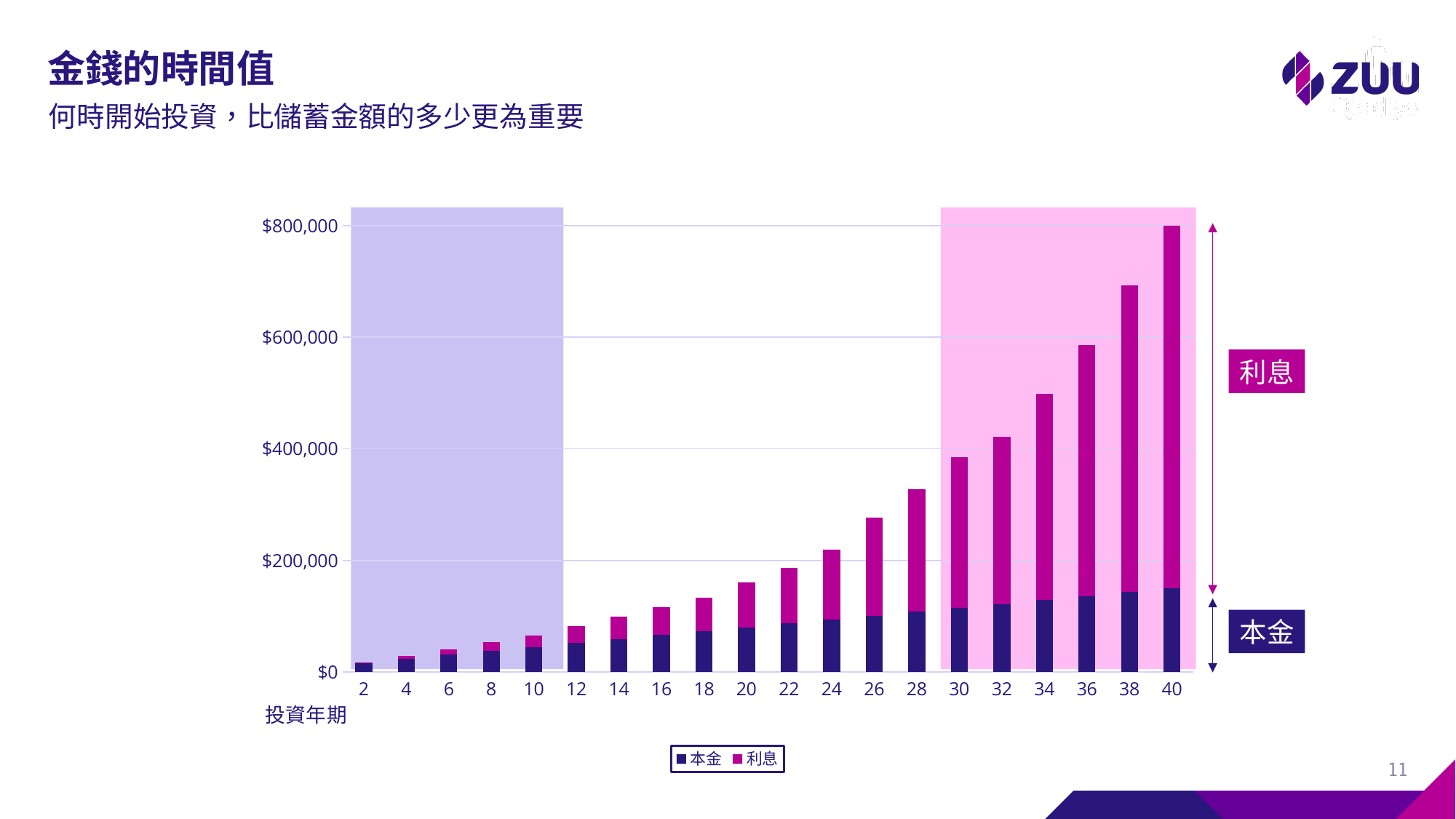

# 金錢的時間值
何時開始投資，比儲蓄金額的多少更為重要

### Chart

| Category | 本金 | 利息 |
|---|---|---|
| 2 | 17000.0 | 500.0 |
| 4 | 24000.0 | 5000.0 |
| 6 | 31000.0 | 10000.0 |
| 8 | 38000.0 | 15000.0 |
| 10 | 45000.0 | 20000.0 |
| 12 | 52000.0 | 30000.0 |
| 14 | 59000.0 | 40000.0 |
| 16 | 66000.0 | 50000.0 |
| 18 | 73000.0 | 60000.0 |
| 20 | 80000.0 | 80000.0 |
| 22 | 87000.0 | 100000.0 |
| 24 | 94000.0 | 125000.0 |
| 26 | 101000.0 | 175000.0 |
| 28 | 108000.0 | 220000.0 |
| 30 | 115000.0 | 270000.0 |
| 32 | 122000.0 | 300000.0 |
| 34 | 129000.0 | 370000.0 |
| 36 | 136000.0 | 450000.0 |
| 38 | 143000.0 | 550000.0 |
| 40 | 150000.0 | 650000.0 |

利息
本金
11